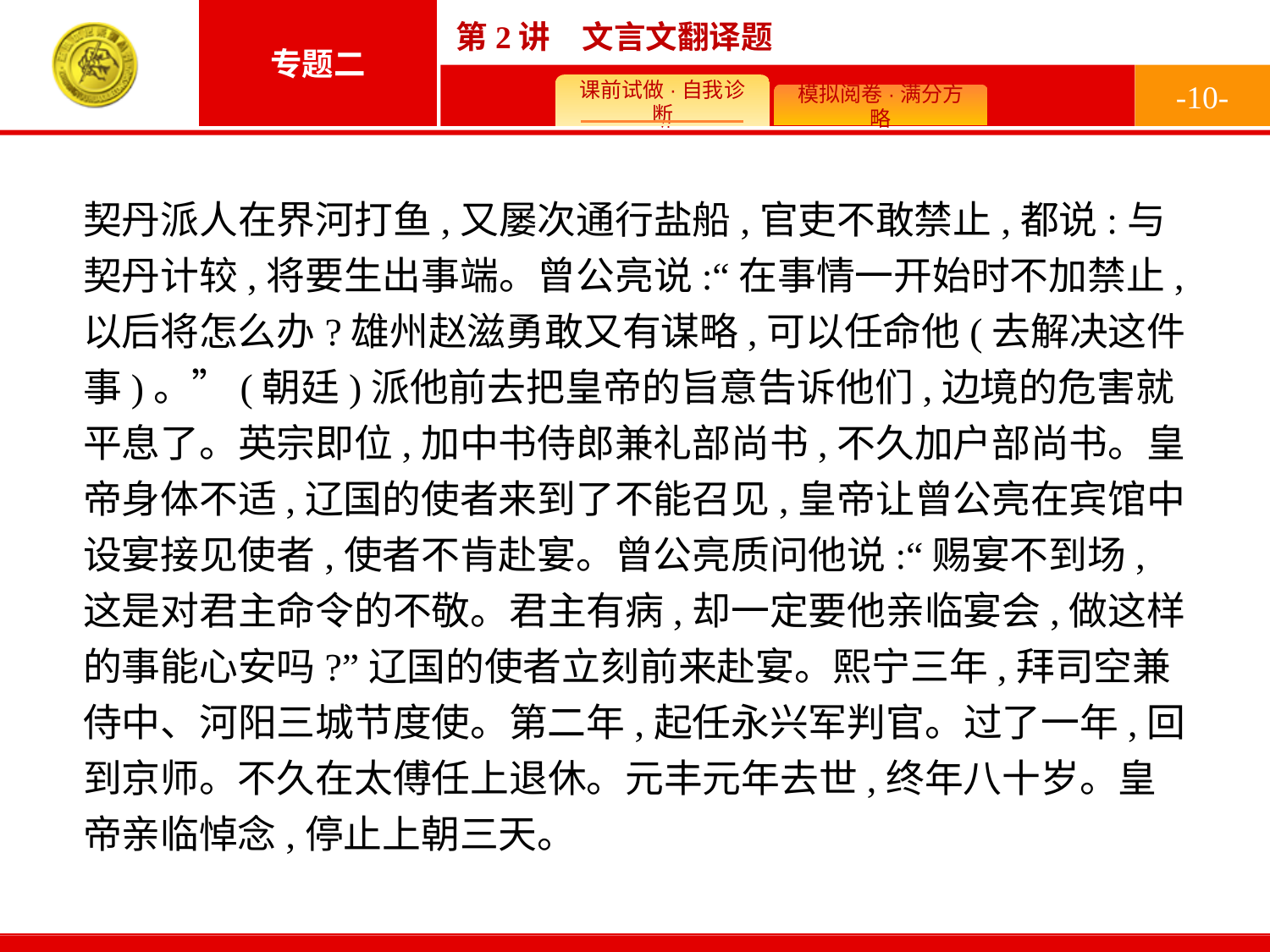

-10-
契丹派人在界河打鱼,又屡次通行盐船,官吏不敢禁止,都说:与契丹计较,将要生出事端。曾公亮说:“在事情一开始时不加禁止,以后将怎么办?雄州赵滋勇敢又有谋略,可以任命他(去解决这件事)。”(朝廷)派他前去把皇帝的旨意告诉他们,边境的危害就平息了。英宗即位,加中书侍郎兼礼部尚书,不久加户部尚书。皇帝身体不适,辽国的使者来到了不能召见,皇帝让曾公亮在宾馆中设宴接见使者,使者不肯赴宴。曾公亮质问他说:“赐宴不到场,这是对君主命令的不敬。君主有病,却一定要他亲临宴会,做这样的事能心安吗?”辽国的使者立刻前来赴宴。熙宁三年,拜司空兼侍中、河阳三城节度使。第二年,起任永兴军判官。过了一年,回到京师。不久在太傅任上退休。元丰元年去世,终年八十岁。皇帝亲临悼念,停止上朝三天。